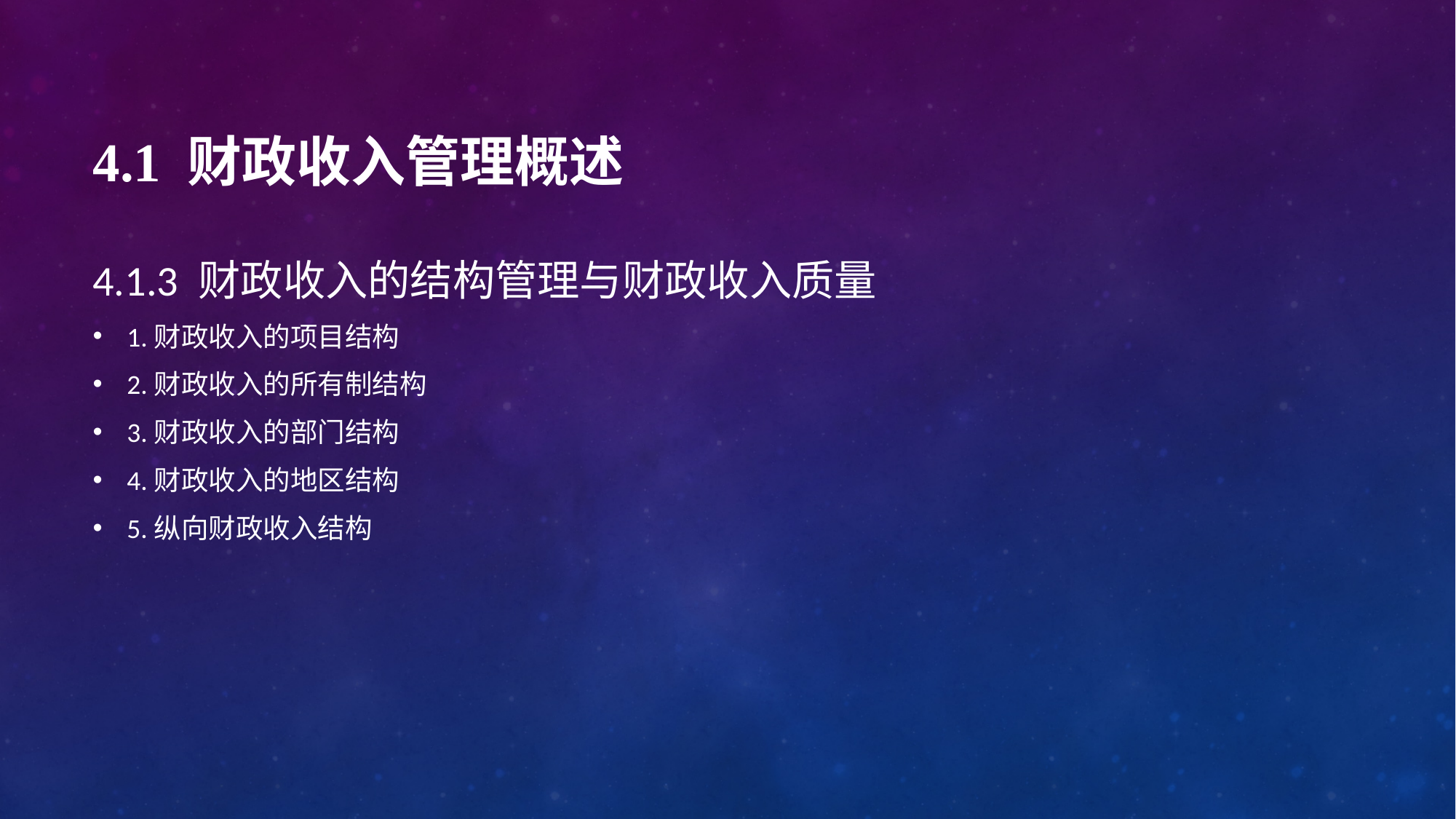

# 4.1 财政收入管理概述
4.1.3 财政收入的结构管理与财政收入质量
1.财政收入的项目结构
2.财政收入的所有制结构
3.财政收入的部门结构
4.财政收入的地区结构
5.纵向财政收入结构